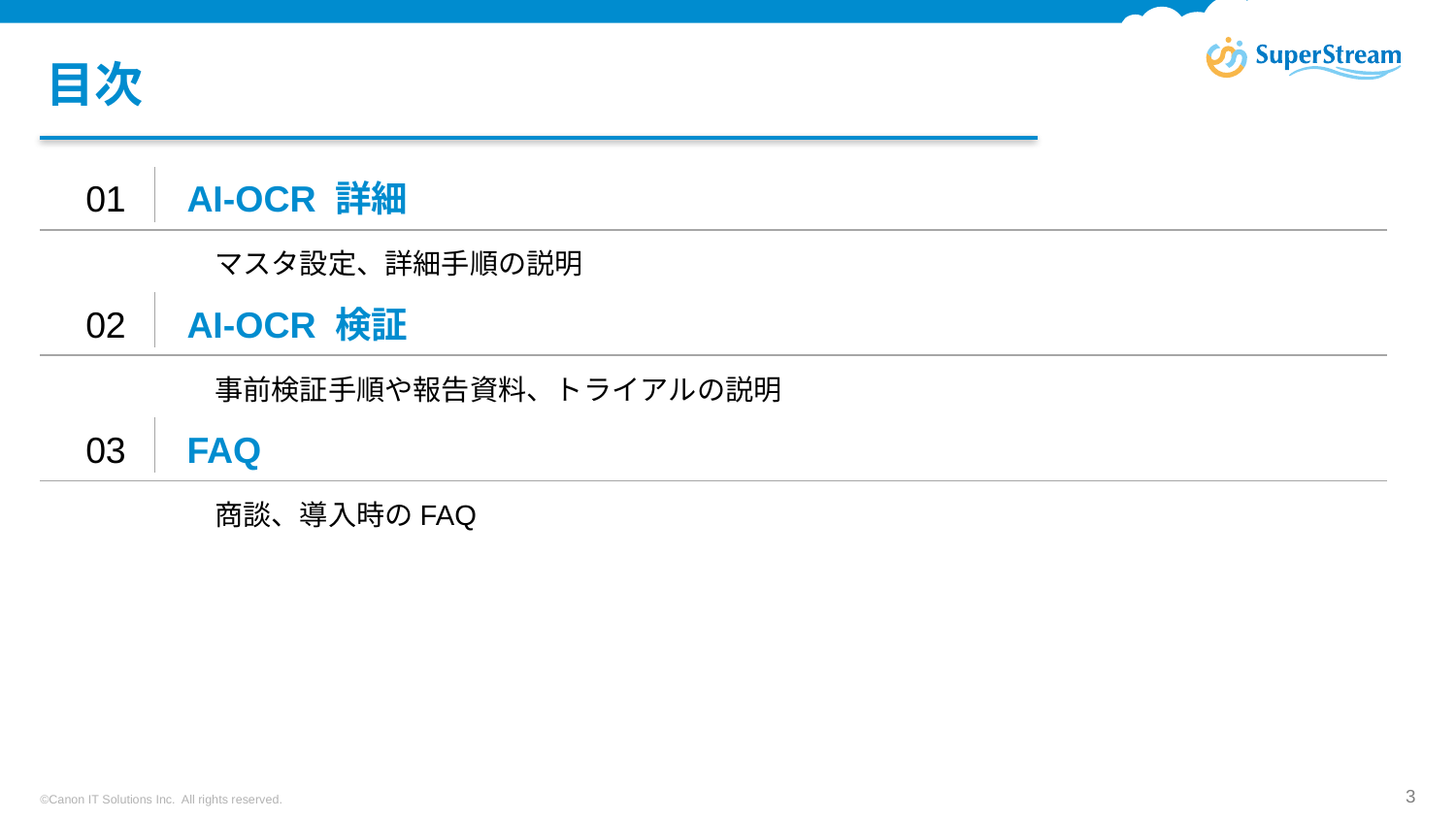

# 目次
AI-OCR 詳細
01
マスタ設定、詳細手順の説明
AI-OCR 検証
02
事前検証手順や報告資料、トライアルの説明
FAQ
03
商談、導入時のFAQ
FAQ
05
商談、導入時のFAQ
P45
©Canon IT Solutions Inc.  All rights reserved.
3